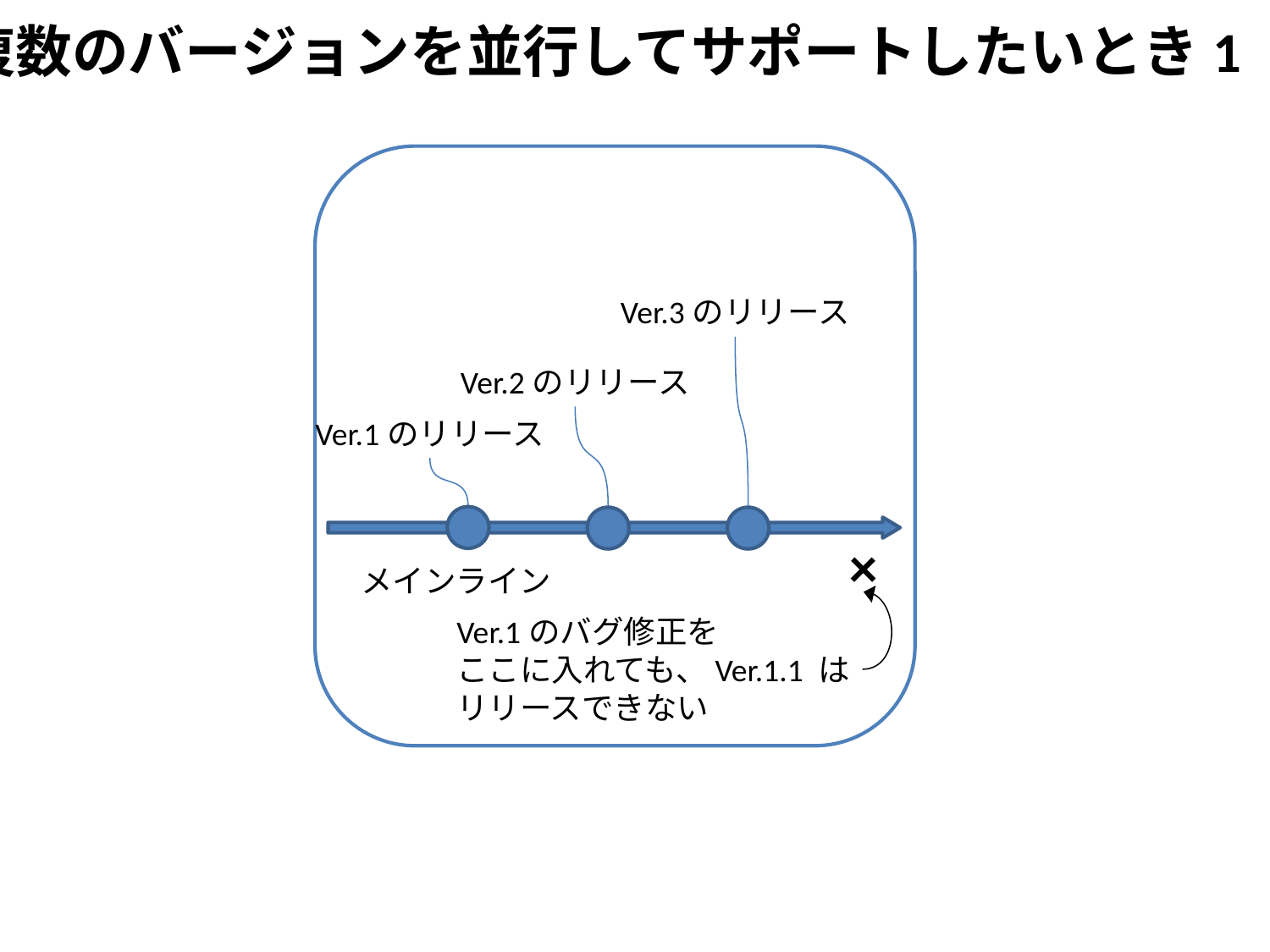

複数のバージョンを並行してサポートしたいとき1

Ver.3のリリース
Ver.2のリリース
Ver.1のリリース

×
Ver.1のバグ修正を
ここに入れても、Ver.1.1 は
リリースできない
メインライン